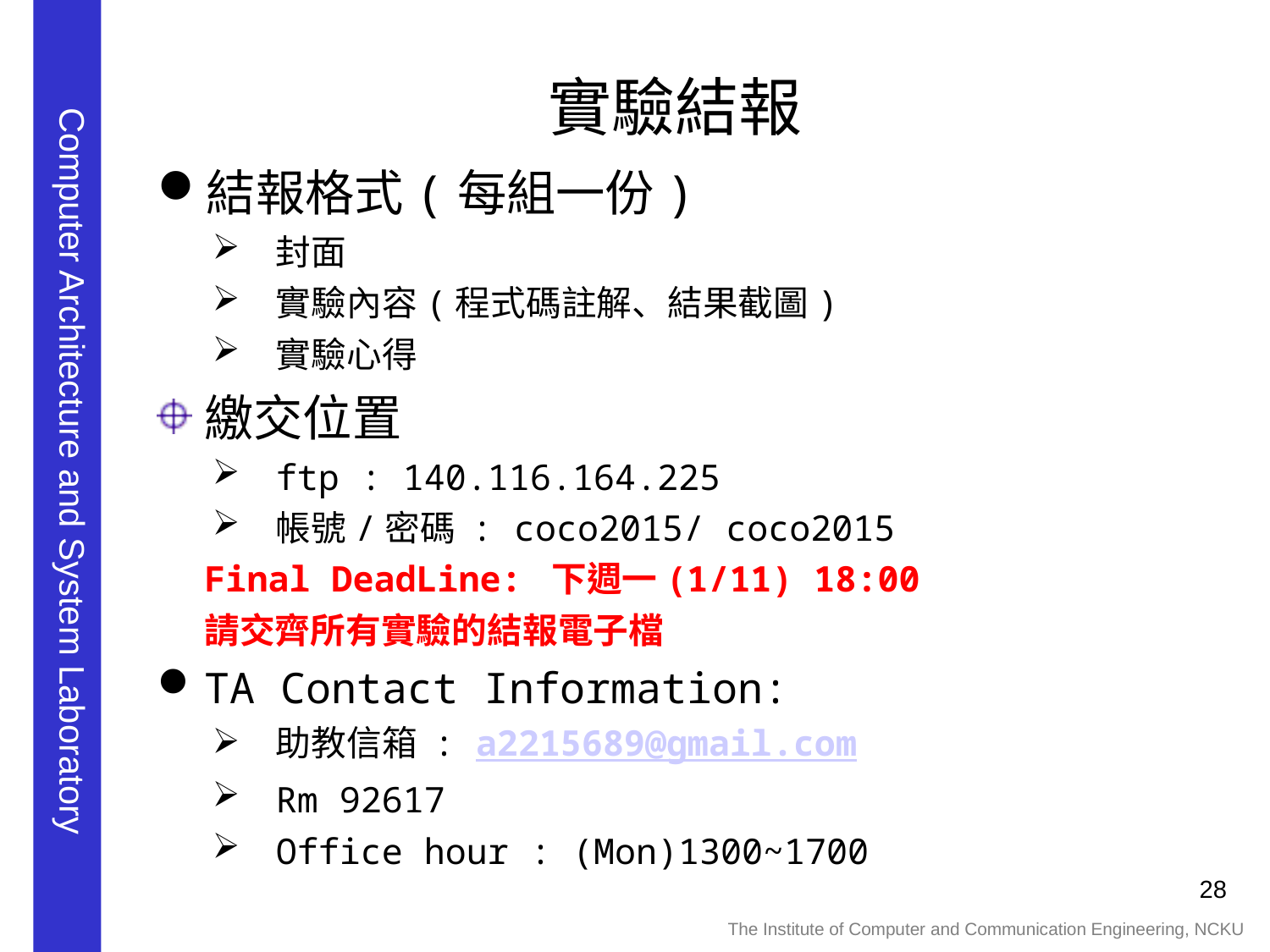

實驗結報
結報格式(每組一份)
封面
實驗內容(程式碼註解、結果截圖)
實驗心得
繳交位置
ftp : 140.116.164.225
帳號/密碼 : coco2015/ coco2015
	Final DeadLine: 下週一(1/11) 18:00
	請交齊所有實驗的結報電子檔
TA Contact Information:
助教信箱 : a2215689@gmail.com
Rm 92617
Office hour : (Mon)1300~1700

28